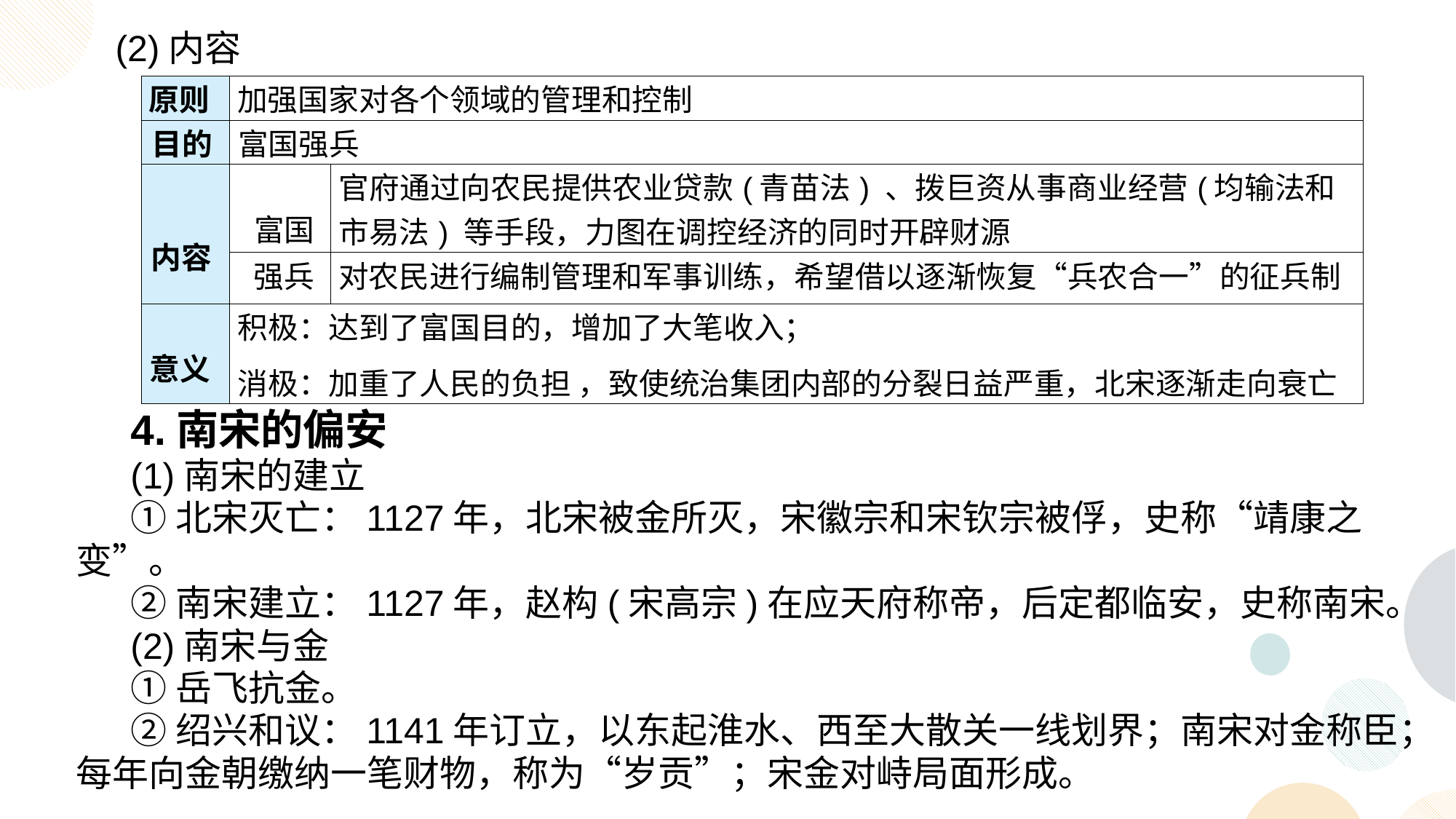

(2)内容
| 原则 | 加强国家对各个领域的管理和控制 |  |
| --- | --- | --- |
| 目的 | 富国强兵 |  |
| 内容 | 富国 | 官府通过向农民提供农业贷款(青苗法) 、拨巨资从事商业经营(均输法和市易法) 等手段，力图在调控经济的同时开辟财源 |
|  | 强兵 | 对农民进行编制管理和军事训练，希望借以逐渐恢复“兵农合一”的征兵制 |
| 意义 | 积极：达到了富国目的，增加了大笔收入； 消极：加重了人民的负担 ，致使统治集团内部的分裂日益严重，北宋逐渐走向衰亡 |  |
4.南宋的偏安
(1)南宋的建立
①北宋灭亡：1127年，北宋被金所灭，宋徽宗和宋钦宗被俘，史称“靖康之变”。
②南宋建立：1127年，赵构(宋高宗)在应天府称帝，后定都临安，史称南宋。
(2)南宋与金
①岳飞抗金。
②绍兴和议：1141年订立，以东起淮水、西至大散关一线划界；南宋对金称臣；每年向金朝缴纳一笔财物，称为“岁贡”；宋金对峙局面形成。